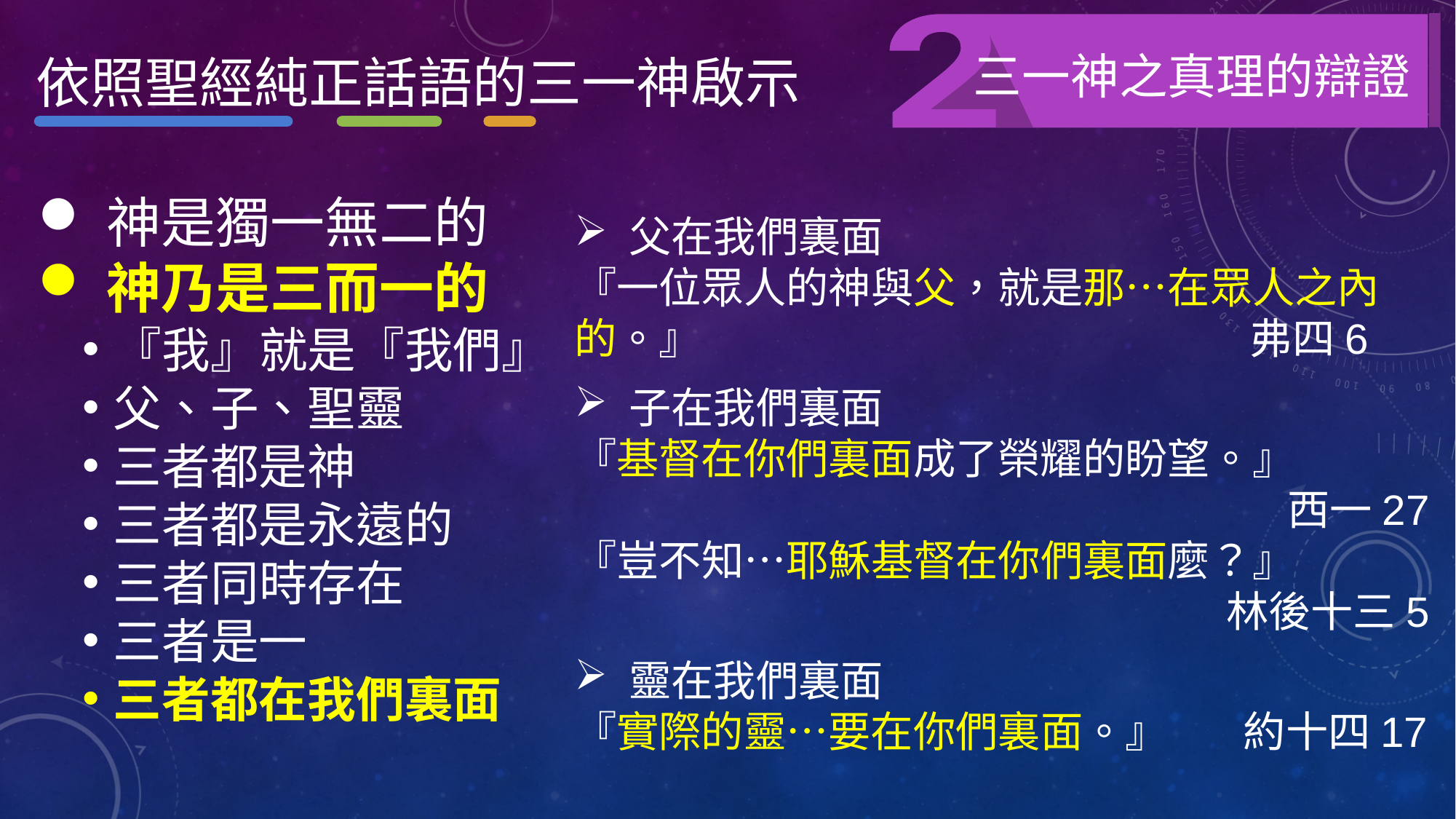

三一神之真理的辯證
依照聖經純正話語的三一神啟示

神是獨一無二的
神乃是三而一的
『我』就是『我們』
父、子、聖靈
三者都是神
三者都是永遠的
三者同時存在
三者是一
三者都在我們裏面
父在我們裏面
『一位眾人的神與父，就是那…在眾人之內的。』                                                          弗四6
子在我們裏面
『基督在你們裏面成了榮耀的盼望。』
西一27
『豈不知…耶穌基督在你們裏面麼？』
林後十三5
靈在我們裏面
『實際的靈…要在你們裏面。』        約十四17